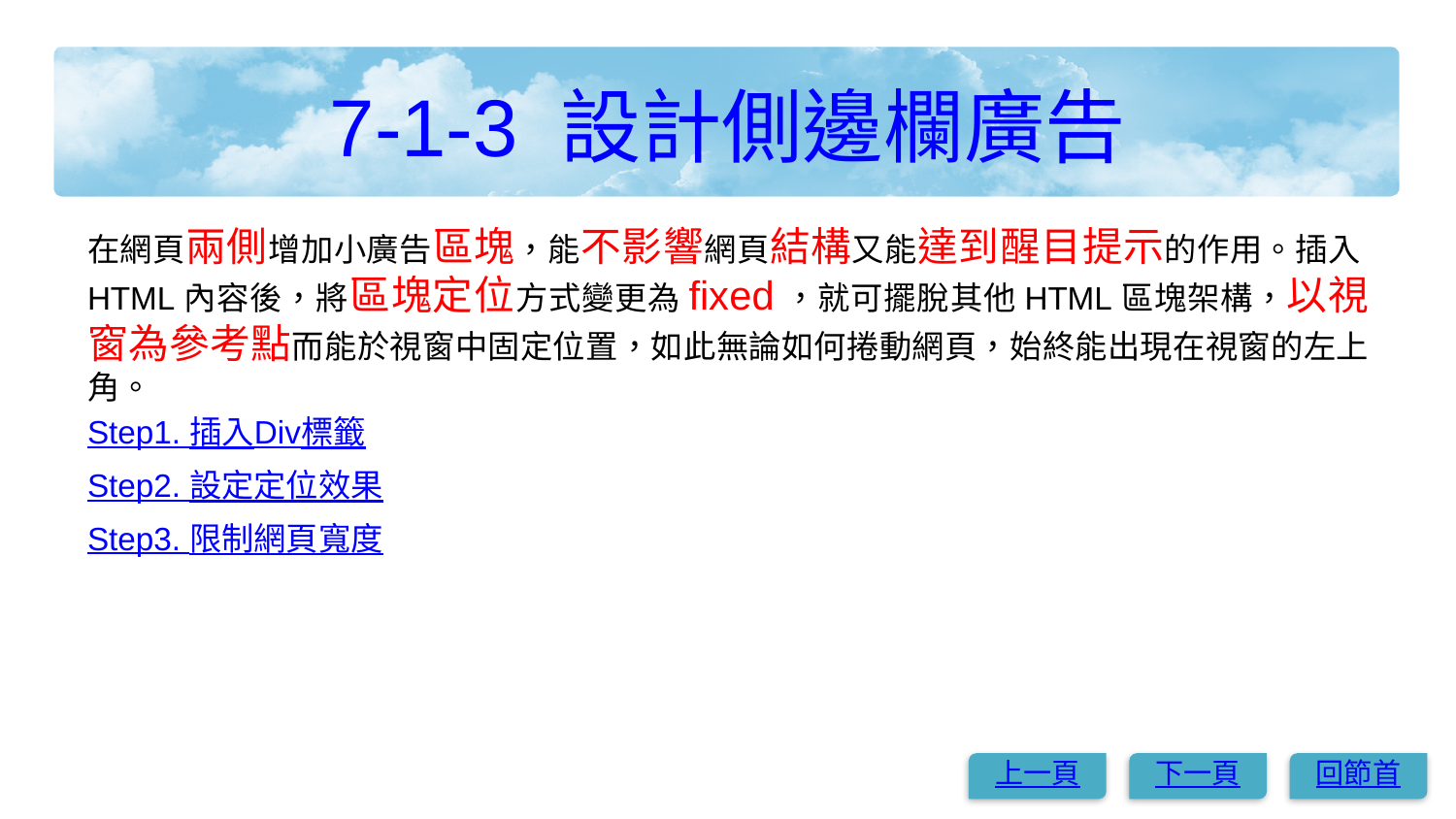

# 7-1-3 設計側邊欄廣告
在網頁兩側增加小廣告區塊，能不影響網頁結構又能達到醒目提示的作用。插入HTML內容後，將區塊定位方式變更為fixed，就可擺脫其他HTML區塊架構，以視窗為參考點而能於視窗中固定位置，如此無論如何捲動網頁，始終能出現在視窗的左上角。
Step1. 插入Div標籤
Step2. 設定定位效果
Step3. 限制網頁寬度
上一頁
下一頁
回節首